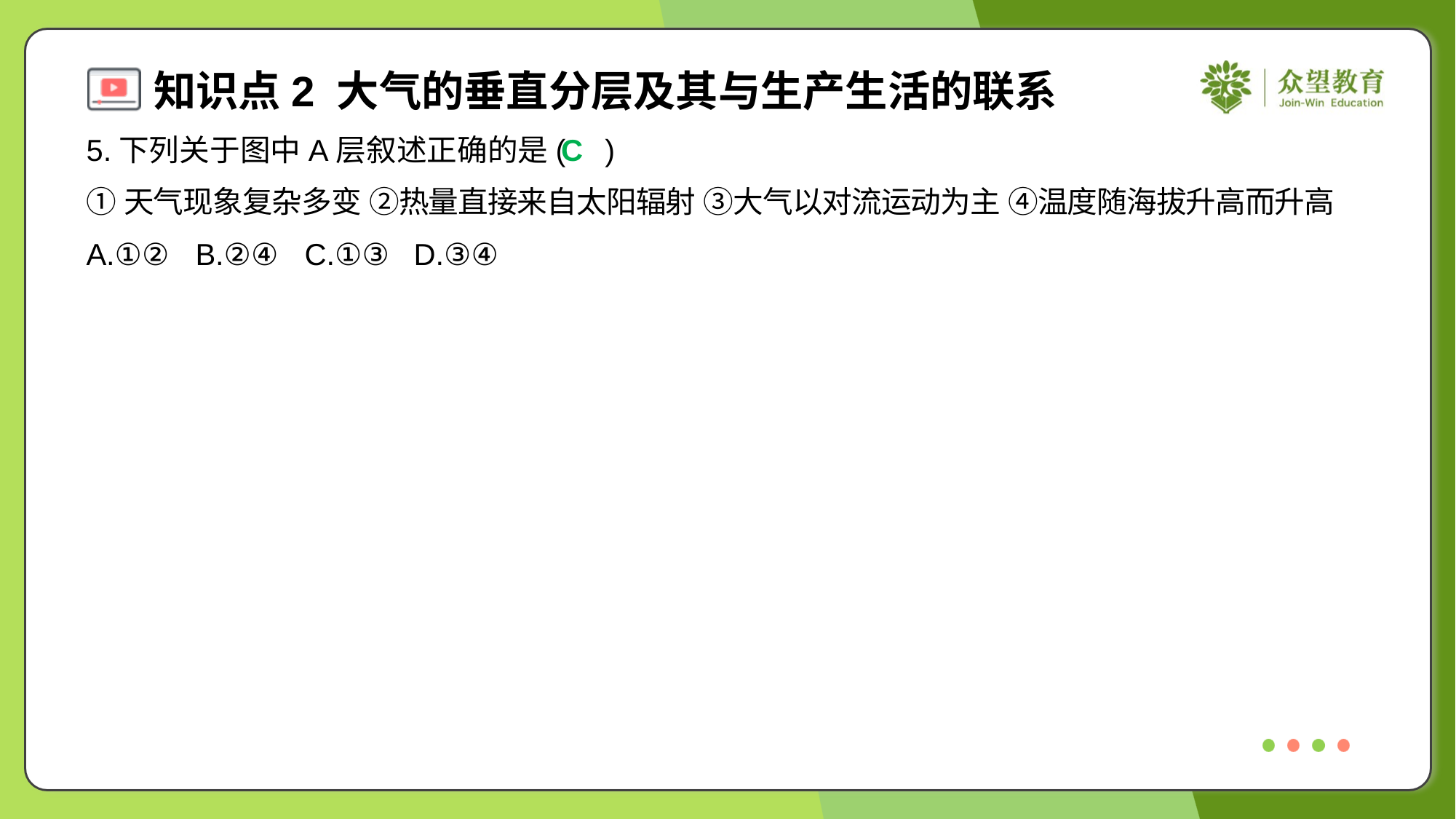

5.下列关于图中A层叙述正确的是(     )
C
①天气现象复杂多变 ②热量直接来自太阳辐射 ③大气以对流运动为主 ④温度随海拔升高而升高
A.①②	B.②④	C.①③	D.③④